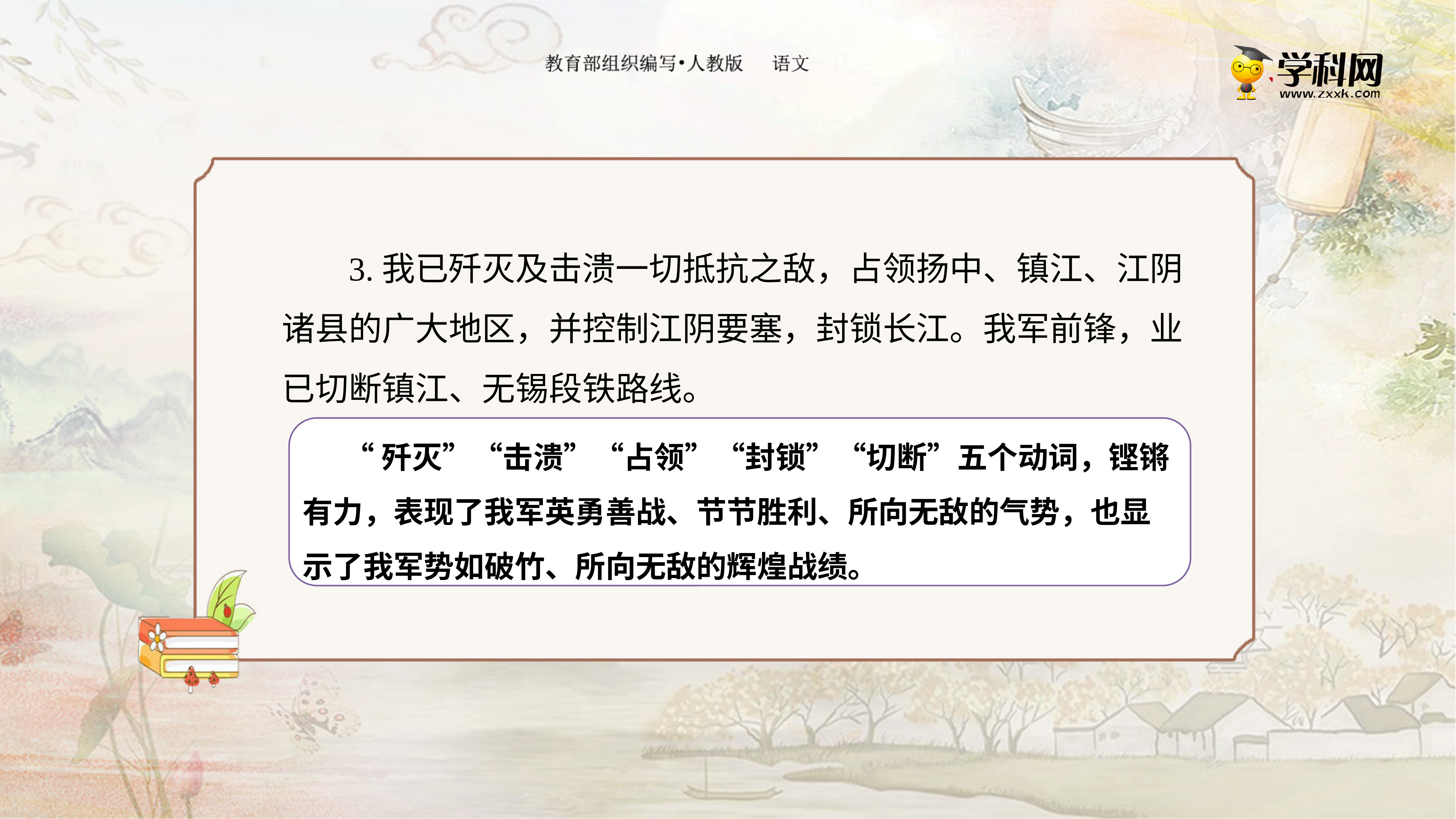

3.我已歼灭及击溃一切抵抗之敌，占领扬中、镇江、江阴诸县的广大地区，并控制江阴要塞，封锁长江。我军前锋，业已切断镇江、无锡段铁路线。
      “歼灭”“击溃”“占领”“封锁”“切断”五个动词，铿锵有力，表现了我军英勇善战、节节胜利、所向无敌的气势，也显示了我军势如破竹、所向无敌的辉煌战绩。